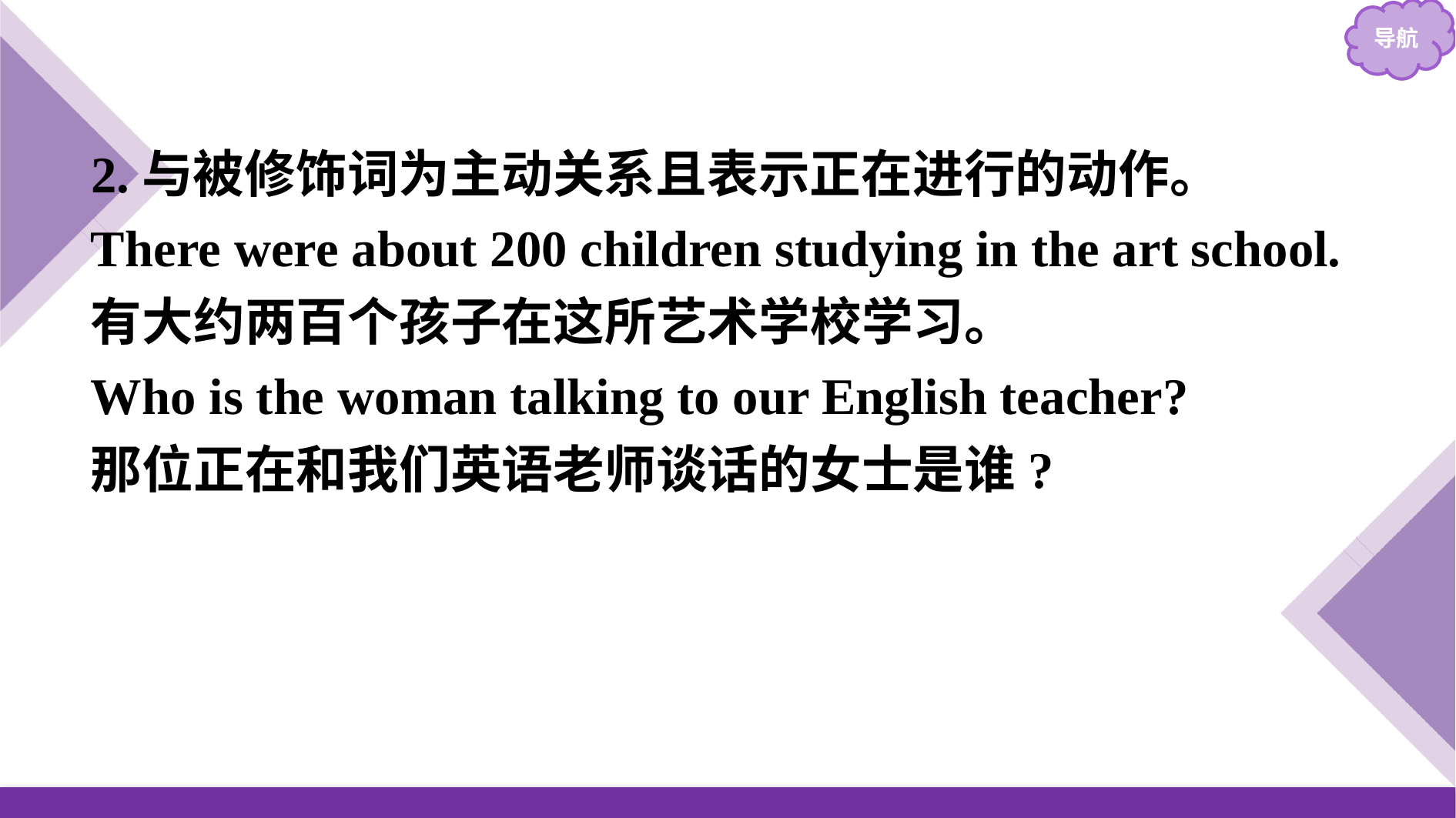

2.与被修饰词为主动关系且表示正在进行的动作。
There were about 200 children studying in the art school.
有大约两百个孩子在这所艺术学校学习。
Who is the woman talking to our English teacher?
那位正在和我们英语老师谈话的女士是谁?